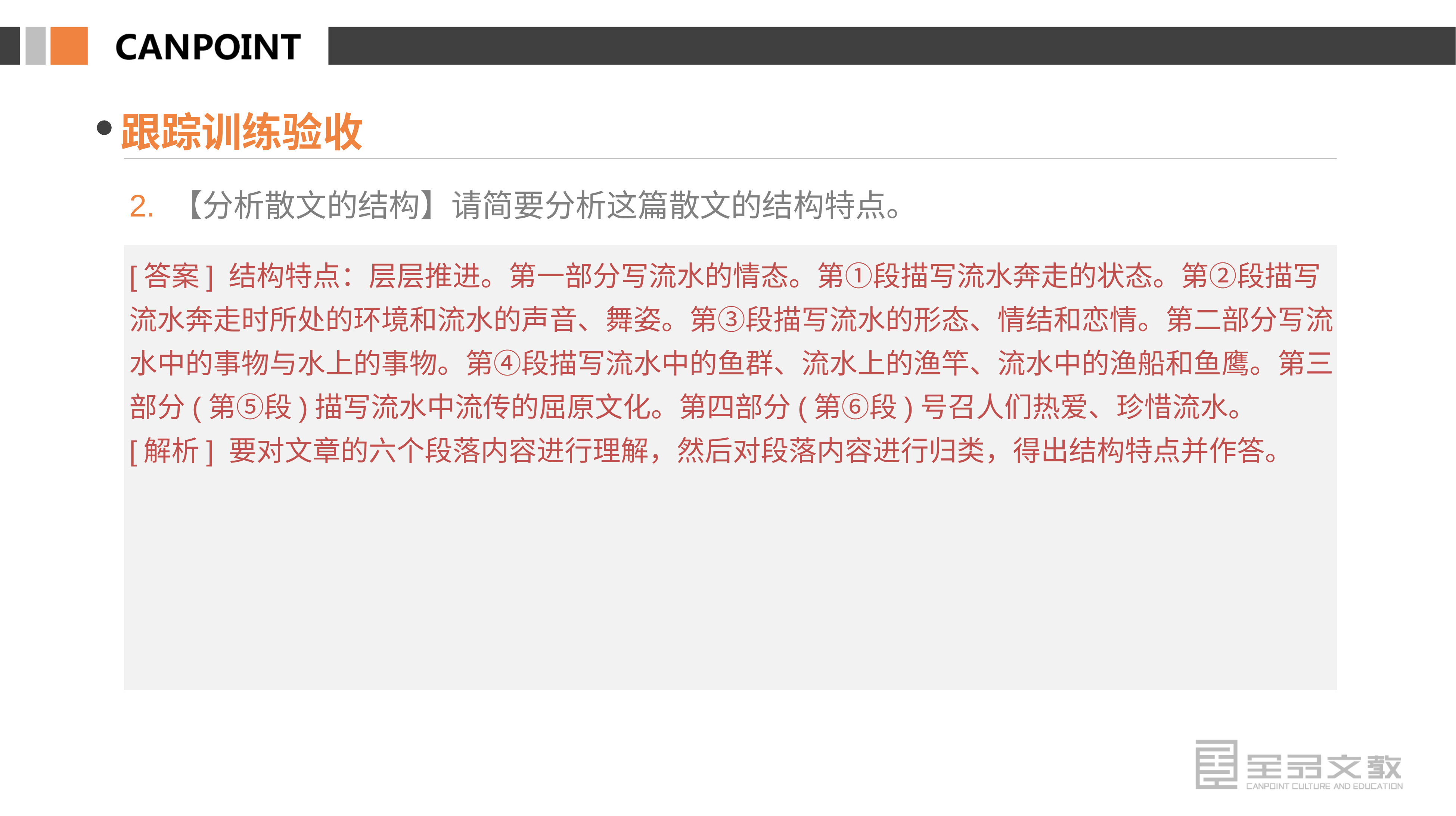

跟踪训练验收

2. 【分析散文的结构】请简要分析这篇散文的结构特点。
[答案] 结构特点：层层推进。第一部分写流水的情态。第①段描写流水奔走的状态。第②段描写流水奔走时所处的环境和流水的声音、舞姿。第③段描写流水的形态、情结和恋情。第二部分写流水中的事物与水上的事物。第④段描写流水中的鱼群、流水上的渔竿、流水中的渔船和鱼鹰。第三部分(第⑤段)描写流水中流传的屈原文化。第四部分(第⑥段)号召人们热爱、珍惜流水。
[解析] 要对文章的六个段落内容进行理解，然后对段落内容进行归类，得出结构特点并作答。